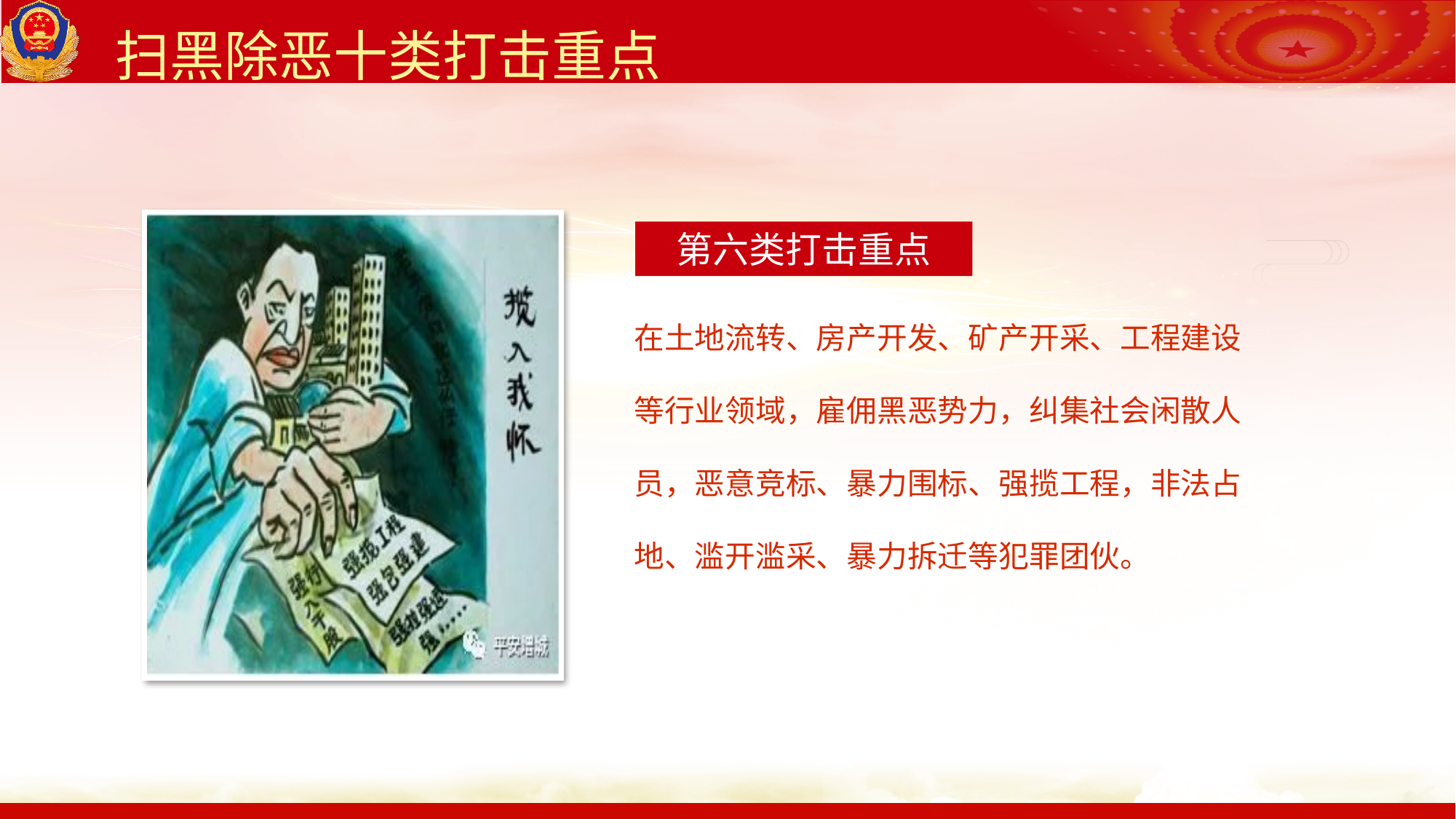

扫黑除恶十类打击重点

第六类打击重点
在土地流转、房产开发、矿产开采、工程建设等行业领域，雇佣黑恶势力，纠集社会闲散人员，恶意竞标、暴力围标、强揽工程，非法占地、滥开滥采、暴力拆迁等犯罪团伙。